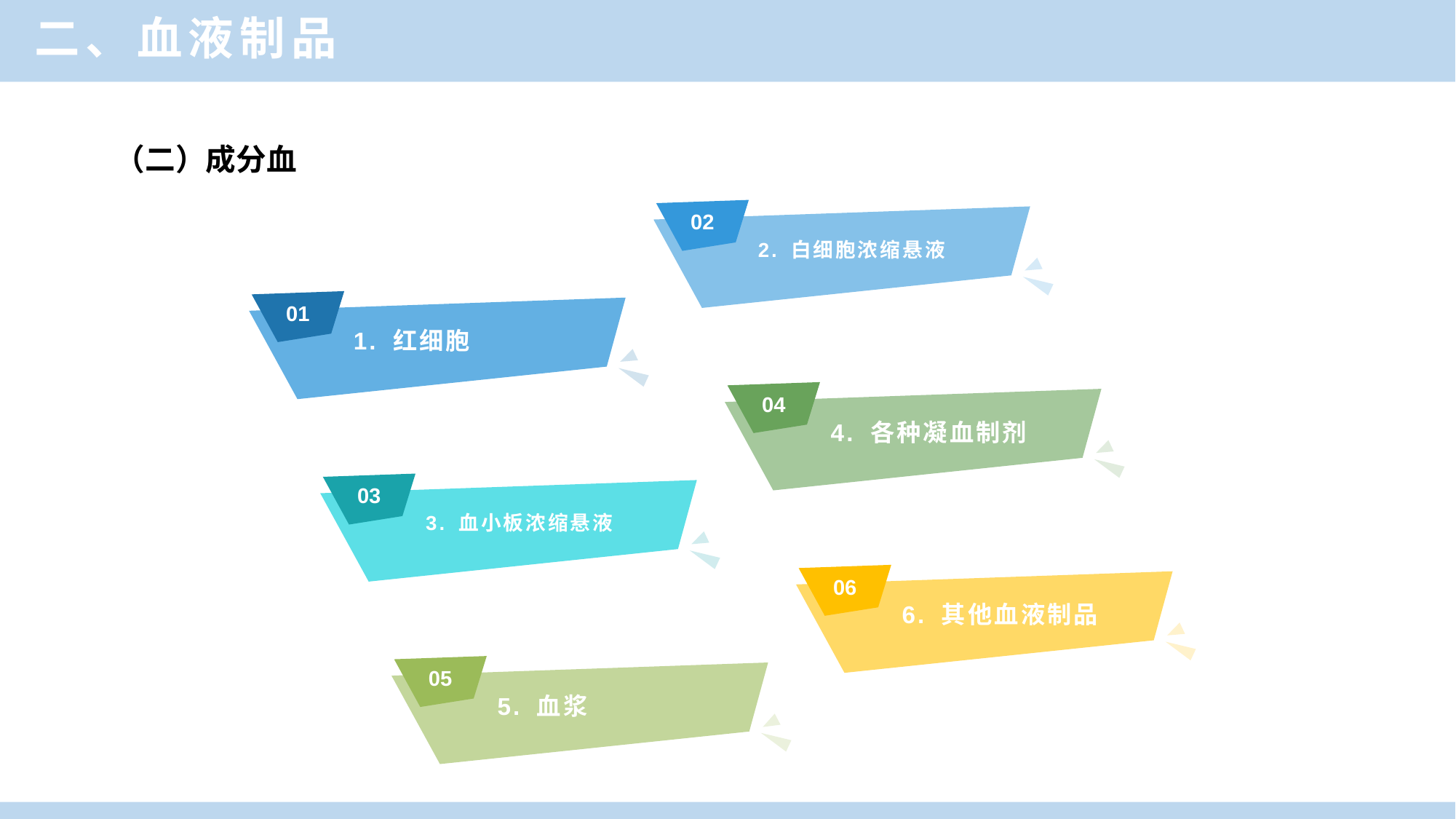

二、血液制品
单击此处添加标题
（二）成分血

02

2. 白细胞浓缩悬液

01

1. 红细胞

04

4. 各种凝血制剂

03

3. 血小板浓缩悬液

06

6. 其他血液制品

05

5. 血浆